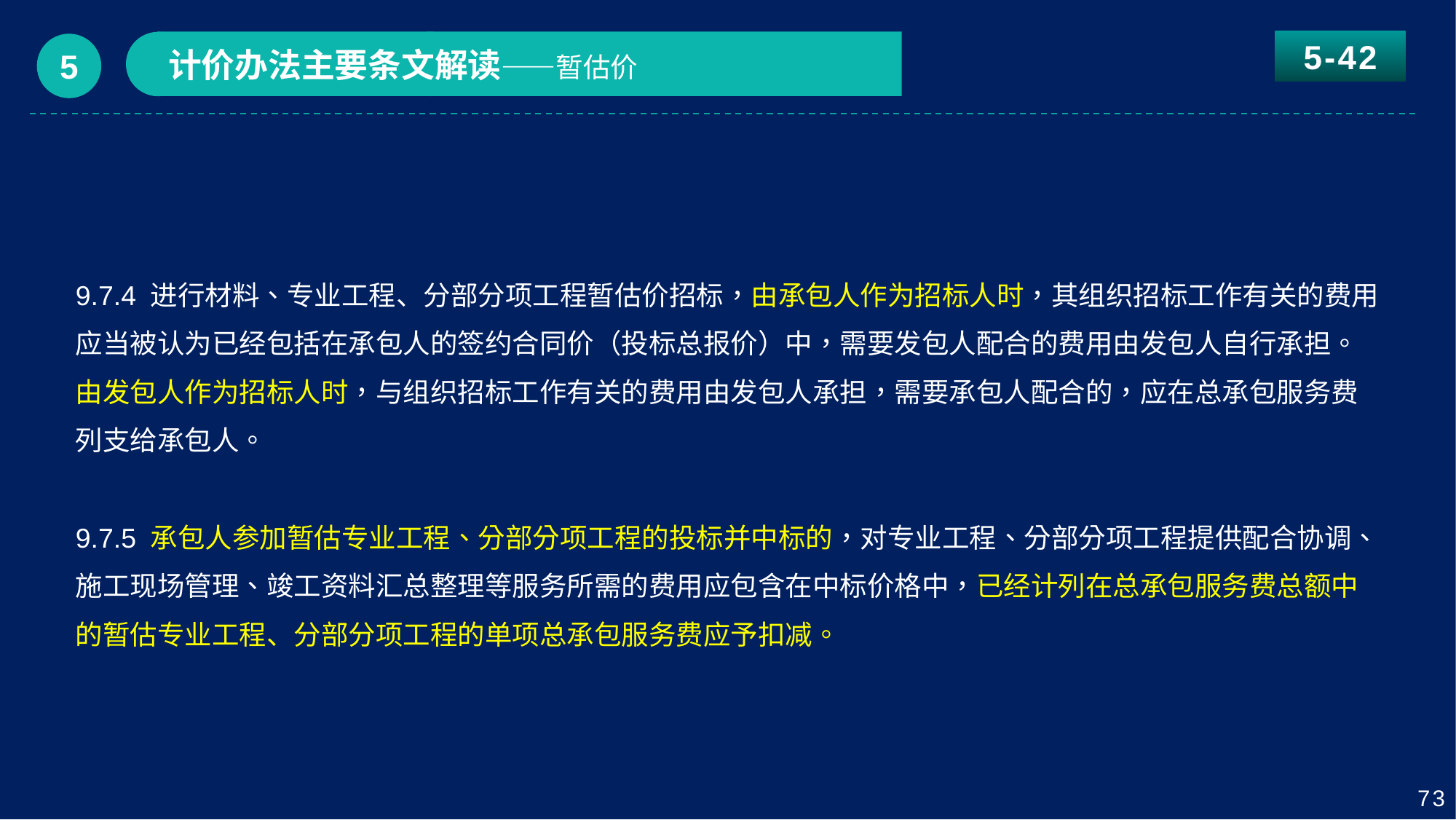

5-42
计价办法主要条文解读——暂估价

5
9.7.4 进行材料、专业工程、分部分项工程暂估价招标，由承包人作为招标人时，其组织招标工作有关的费用应当被认为已经包括在承包人的签约合同价（投标总报价）中，需要发包人配合的费用由发包人自行承担。由发包人作为招标人时，与组织招标工作有关的费用由发包人承担，需要承包人配合的，应在总承包服务费列支给承包人。

9.7.5 承包人参加暂估专业工程、分部分项工程的投标并中标的，对专业工程、分部分项工程提供配合协调、施工现场管理、竣工资料汇总整理等服务所需的费用应包含在中标价格中，已经计列在总承包服务费总额中的暂估专业工程、分部分项工程的单项总承包服务费应予扣减。
73